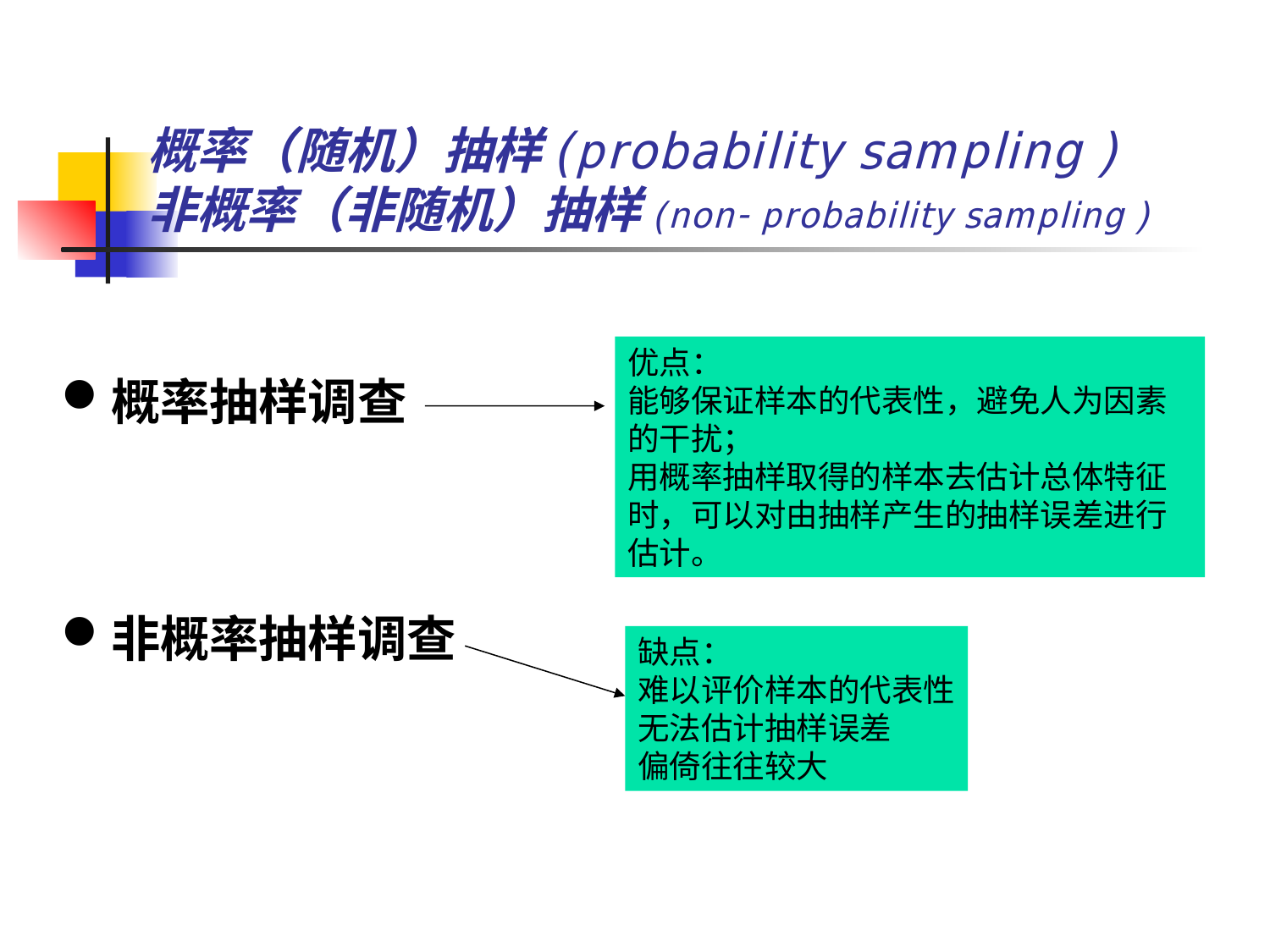

# 概率（随机）抽样(probability sampling ) 非概率（非随机）抽样(non- probability sampling )

概率抽样调查

非概率抽样调查

优点：
能够保证样本的代表性，避免人为因素的干扰；
用概率抽样取得的样本去估计总体特征时，可以对由抽样产生的抽样误差进行估计。

缺点：
难以评价样本的代表性
无法估计抽样误差
偏倚往往较大